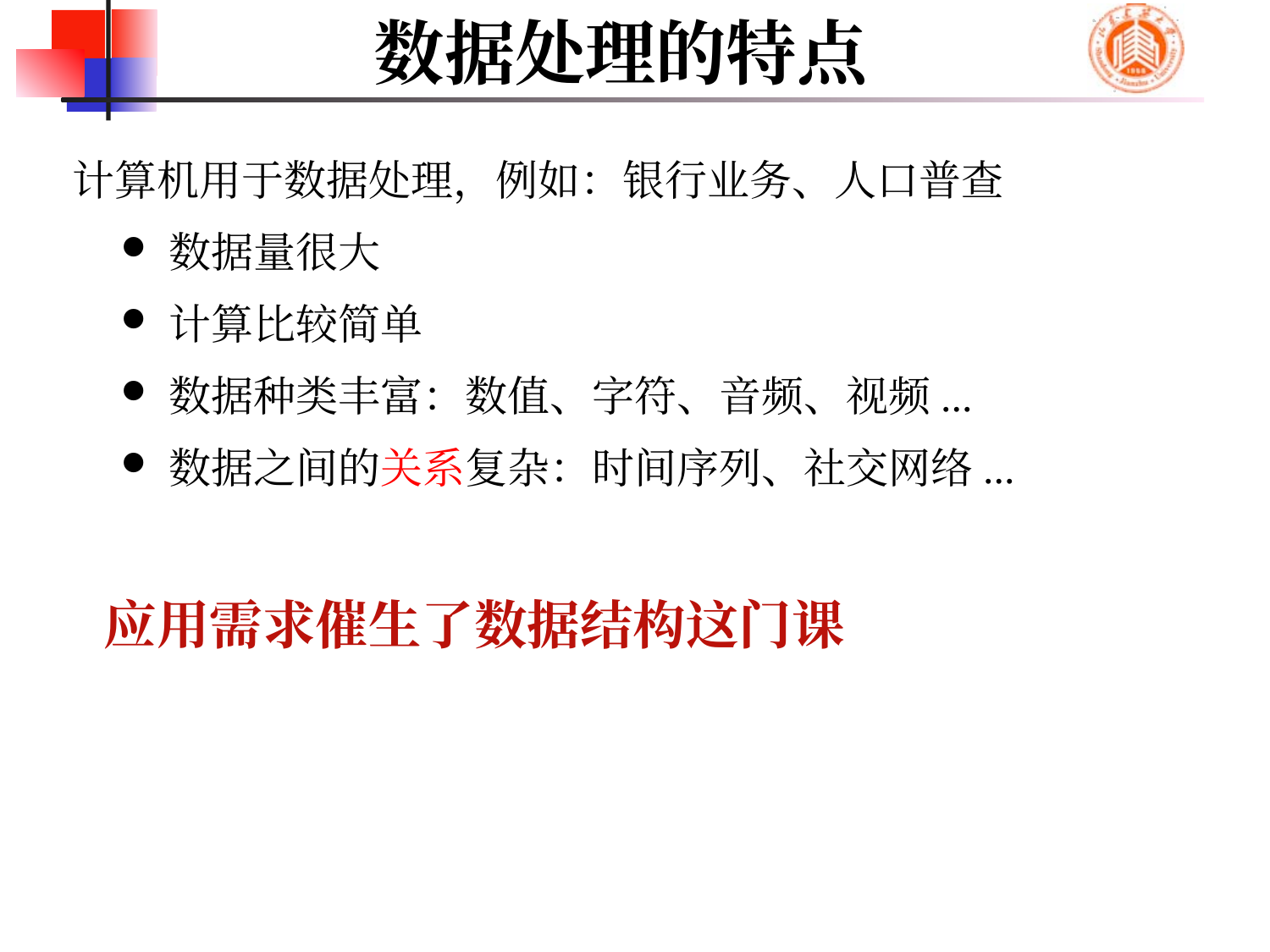

# 数据处理的特点
计算机用于数据处理，例如：银行业务、人口普查
数据量很大
计算比较简单
数据种类丰富：数值、字符、音频、视频...
数据之间的关系复杂：时间序列、社交网络...
应用需求催生了数据结构这门课